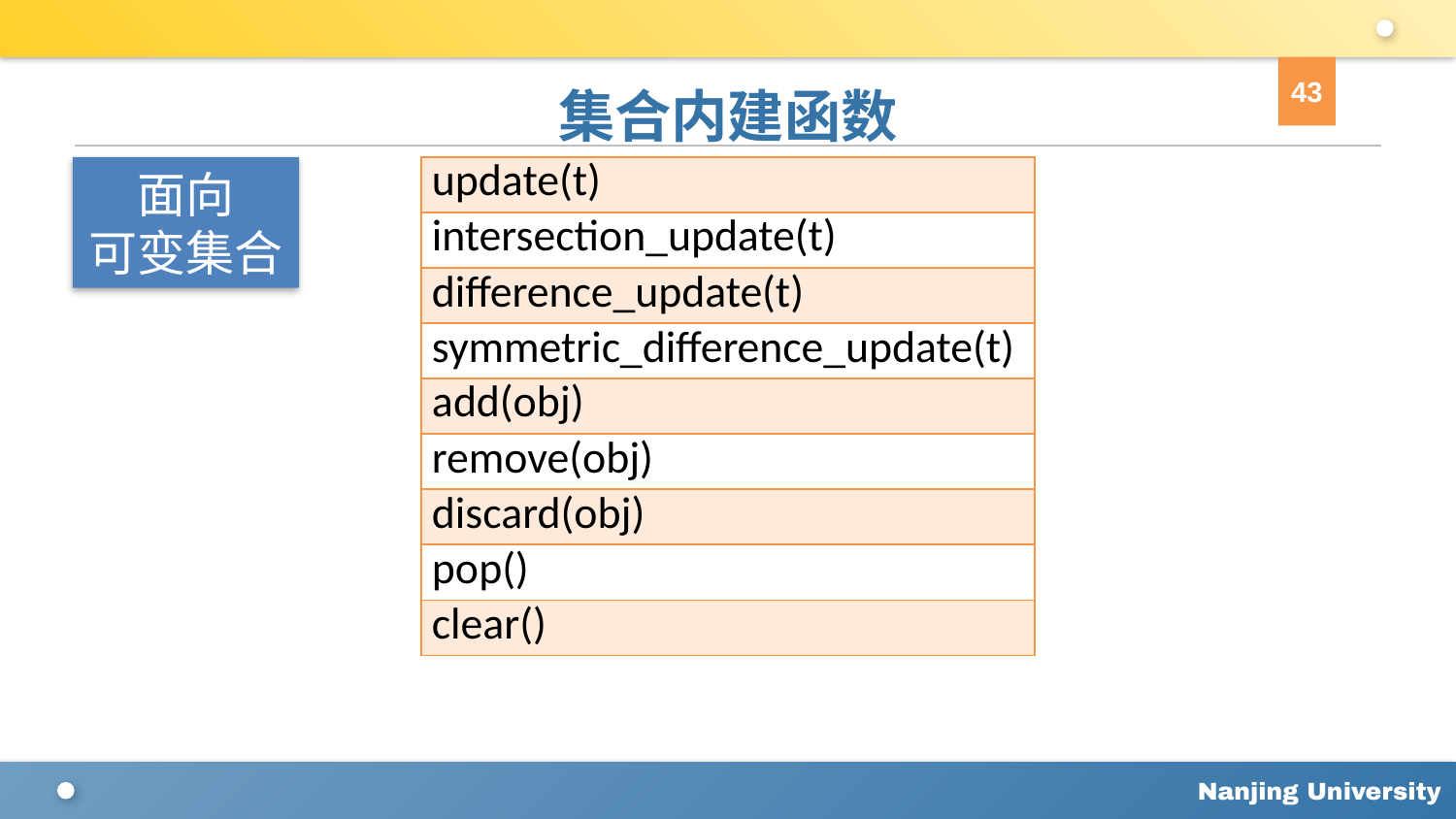

43
# 集合内建函数
面向
可变集合
| update(t) |
| --- |
| intersection\_update(t) |
| difference\_update(t) |
| symmetric\_difference\_update(t) |
| add(obj) |
| remove(obj) |
| discard(obj) |
| pop() |
| clear() |